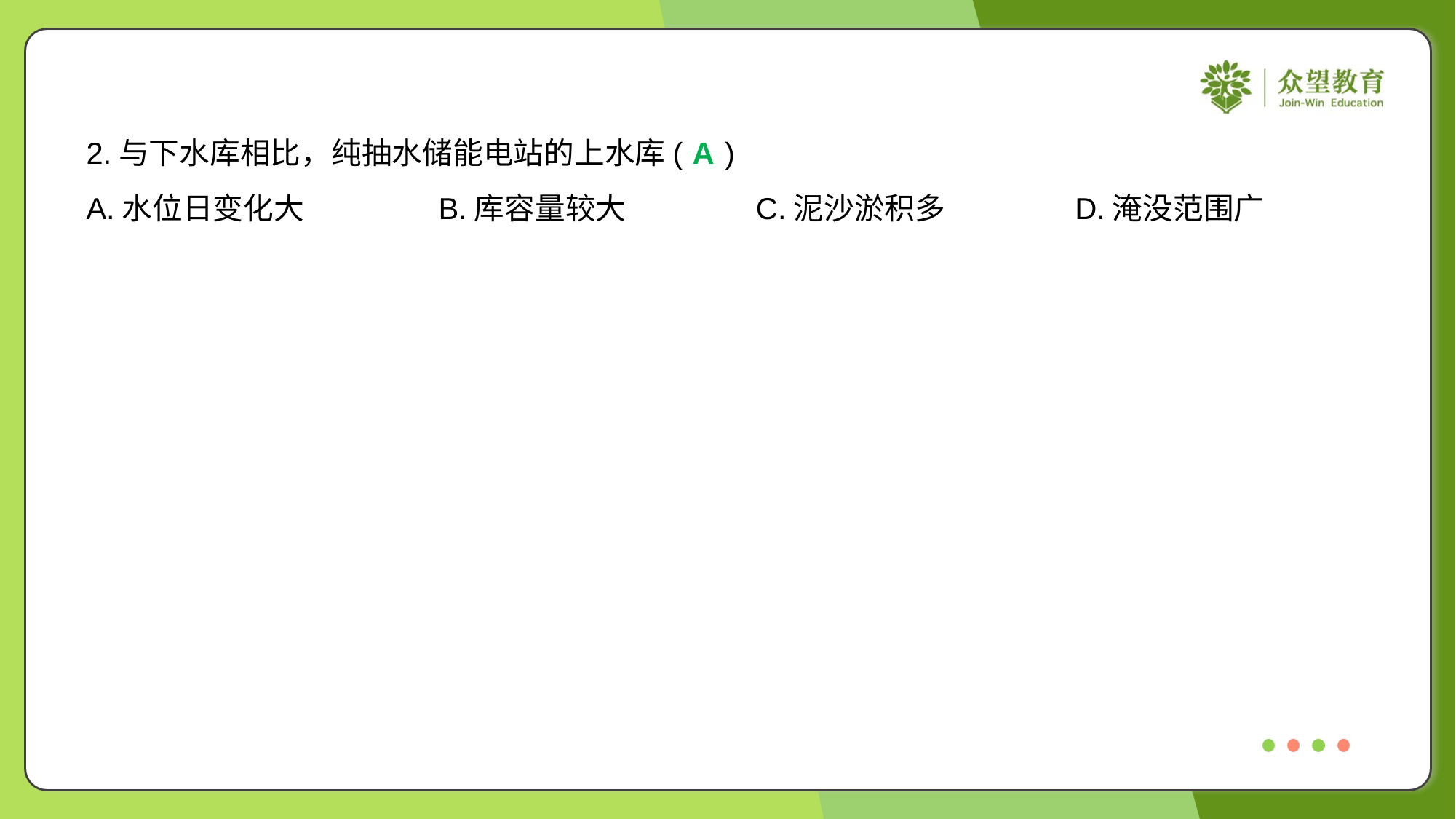

2.与下水库相比，纯抽水储能电站的上水库(     )
A
A.水位日变化大	B.库容量较大	C.泥沙淤积多	D.淹没范围广